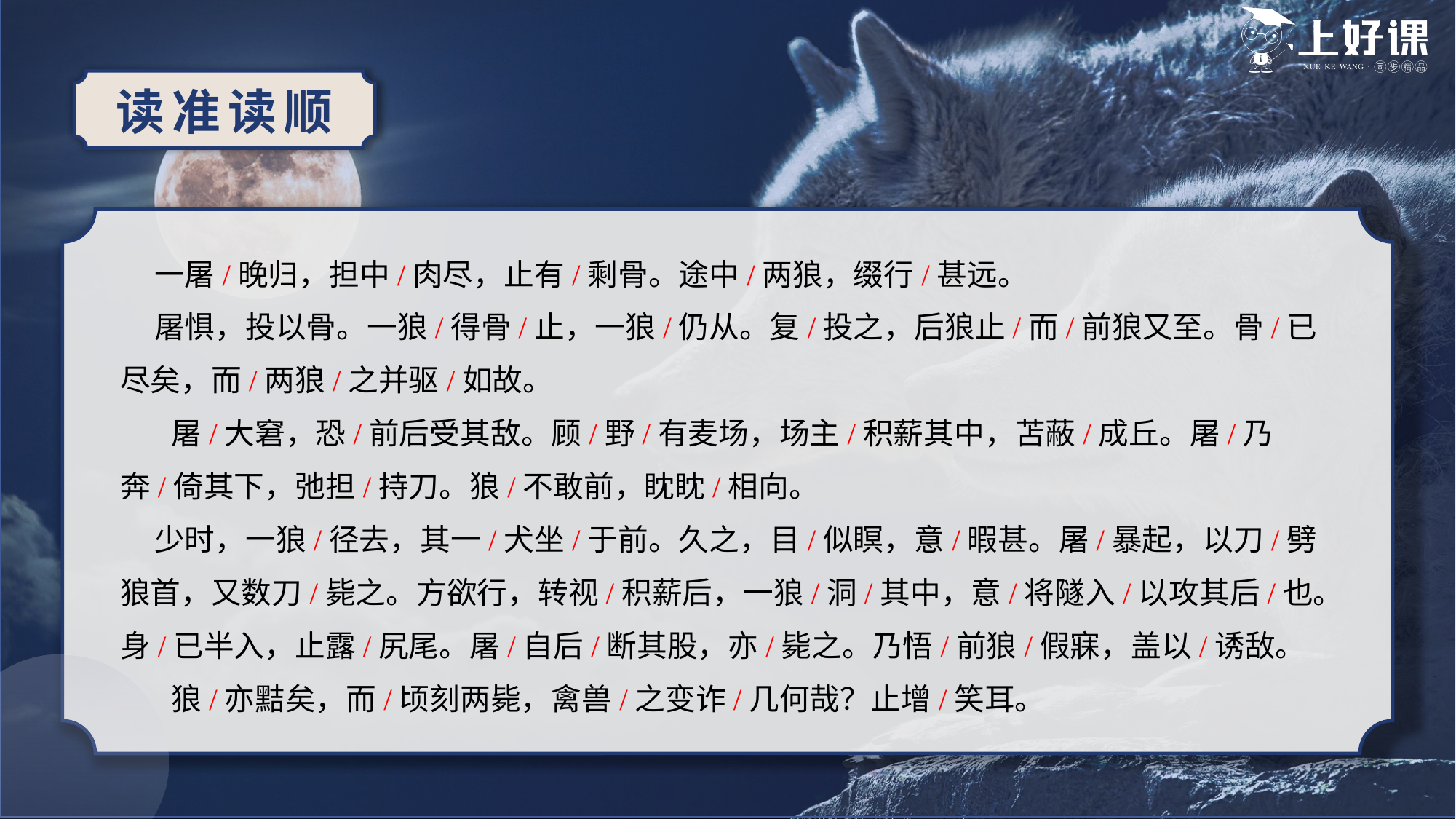

读准读顺
    一屠/晚归，担中/肉尽，止有/剩骨。途中/两狼，缀行/甚远。
    屠惧，投以骨。一狼/得骨/止，一狼/仍从。复/投之，后狼止/而/前狼又至。骨/已尽矣，而/两狼/之并驱/如故。
    屠/大窘，恐/前后受其敌。顾/野/有麦场，场主/积薪其中，苫蔽/成丘。屠/乃奔/倚其下，弛担/持刀。狼/不敢前，眈眈/相向。
    少时，一狼/径去，其一/犬坐/于前。久之，目/似瞑，意/暇甚。屠/暴起，以刀/劈狼首，又数刀/毙之。方欲行，转视/积薪后，一狼/洞/其中，意/将隧入/以攻其后/也。身/已半入，止露/尻尾。屠/自后/断其股，亦/毙之。乃悟/前狼/假寐，盖以/诱敌。
    狼/亦黠矣，而/顷刻两毙，禽兽/之变诈/几何哉？止增/笑耳。